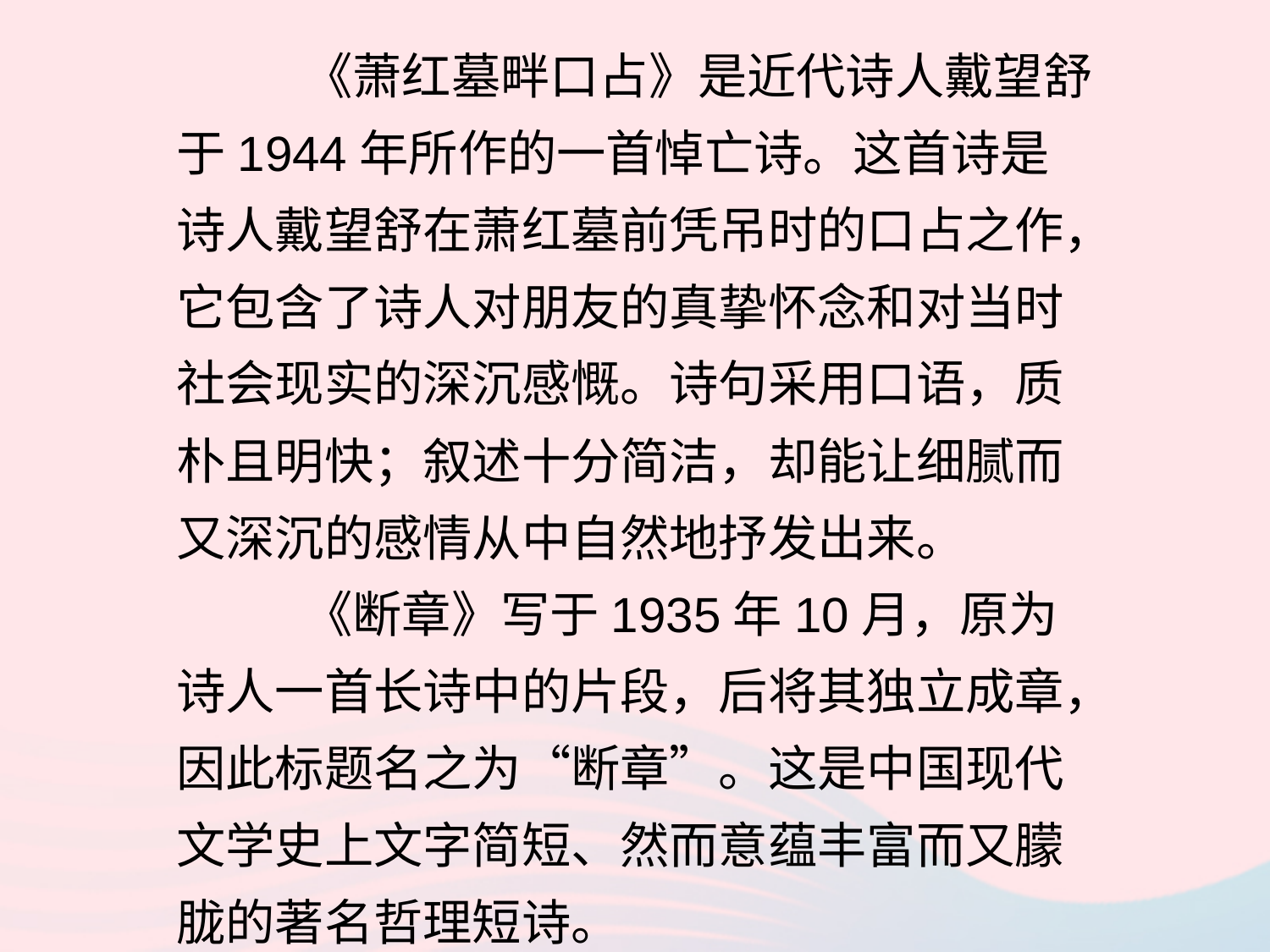

《萧红墓畔口占》是近代诗人戴望舒于1944年所作的一首悼亡诗。这首诗是诗人戴望舒在萧红墓前凭吊时的口占之作，它包含了诗人对朋友的真挚怀念和对当时社会现实的深沉感慨。诗句采用口语，质朴且明快；叙述十分简洁，却能让细腻而又深沉的感情从中自然地抒发出来。
	《断章》写于1935年10月，原为诗人一首长诗中的片段，后将其独立成章，因此标题名之为“断章”。这是中国现代文学史上文字简短、然而意蕴丰富而又朦胧的著名哲理短诗。